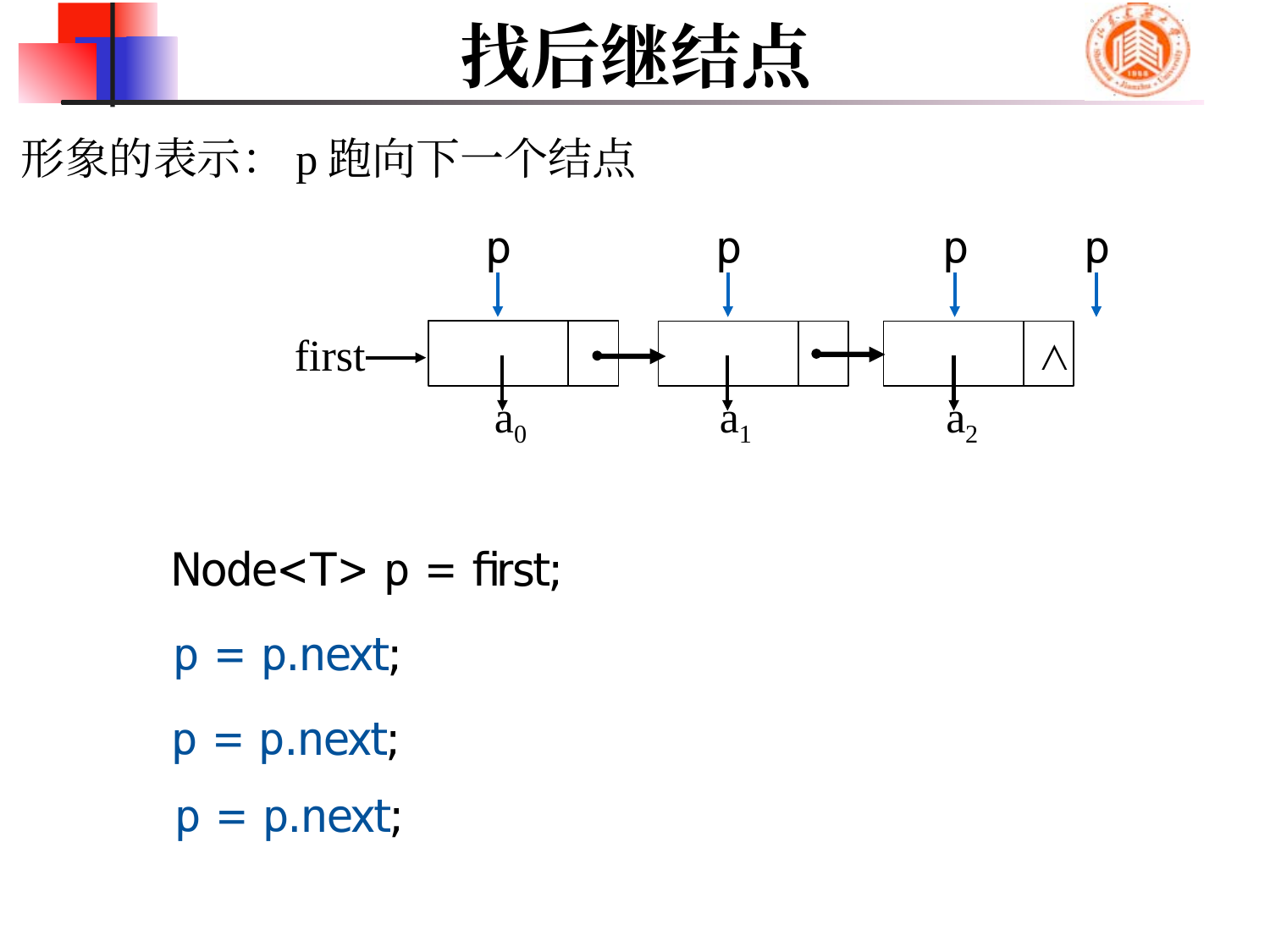

# 找后继结点
形象的表示：p跑向下一个结点
p

p

p

p

first
∧

a0

a1

a2
Node<T> p = first;
p = p.next;
p = p.next;
p = p.next;